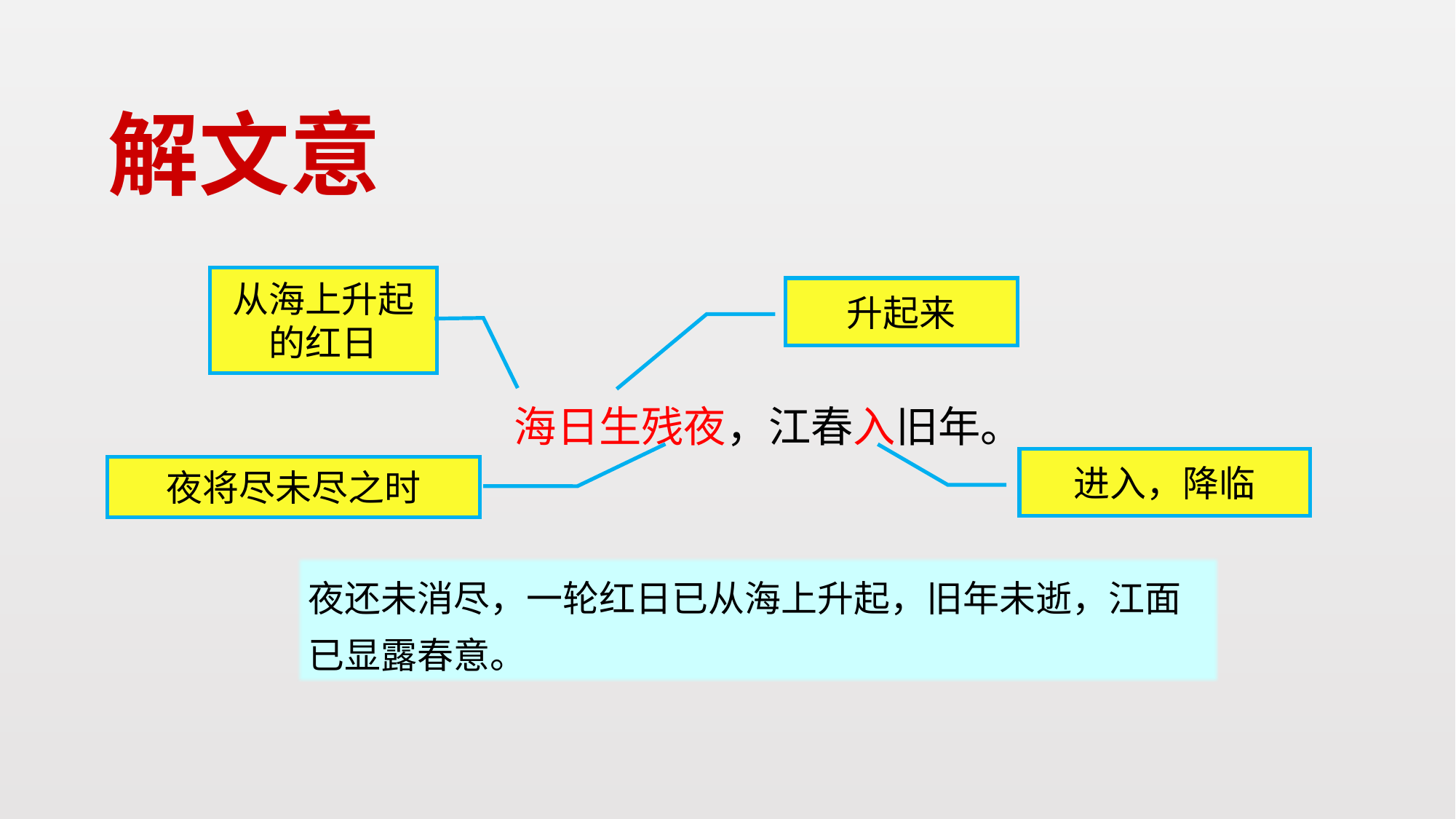

解文意
从海上升起的红日
升起来
海日生残夜，江春入旧年。
进入，降临
夜将尽未尽之时
夜还未消尽，一轮红日已从海上升起，旧年未逝，江面已显露春意。